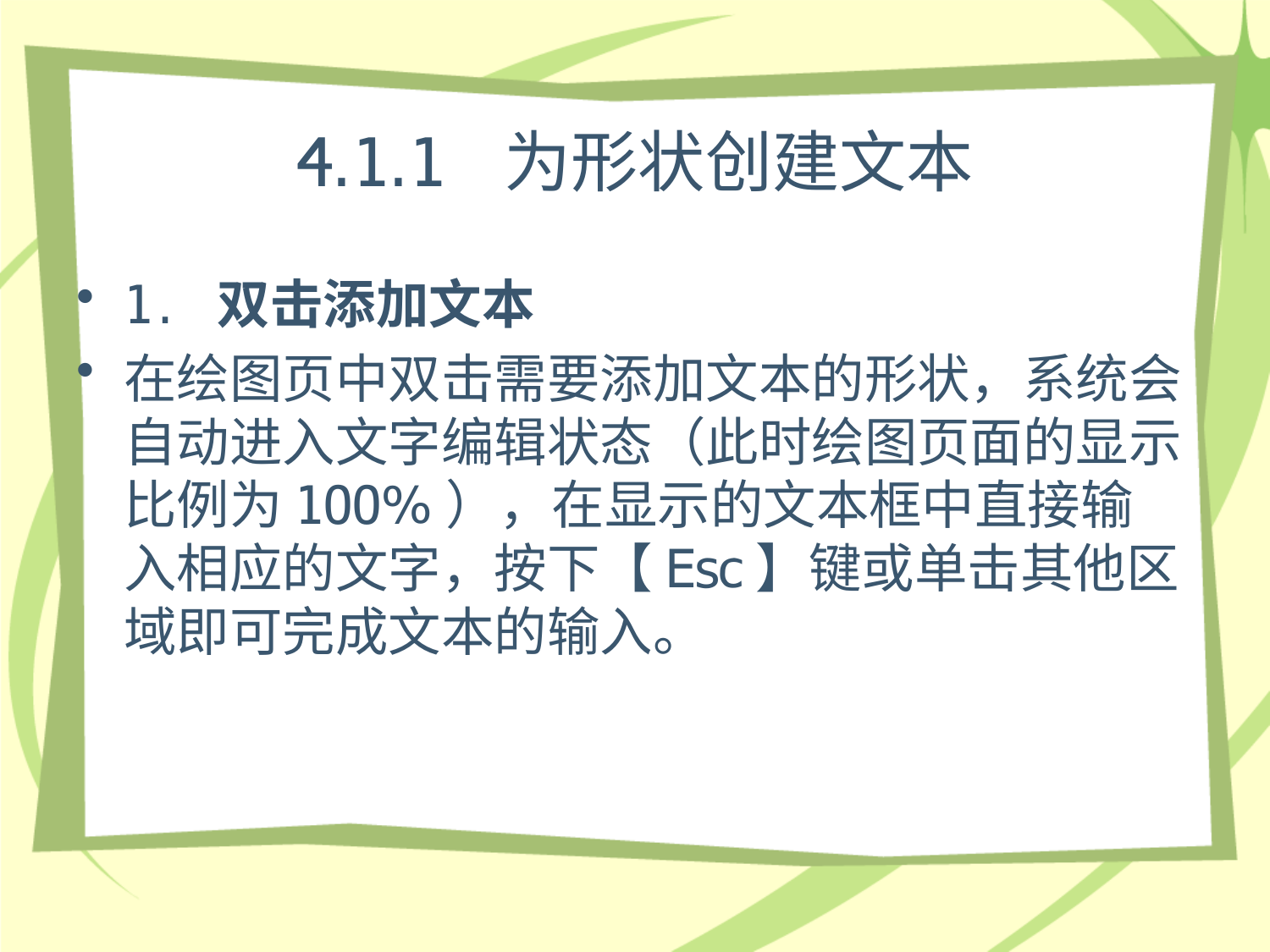

# 4.1.1  为形状创建文本
1.  双击添加文本
在绘图页中双击需要添加文本的形状，系统会自动进入文字编辑状态（此时绘图页面的显示比例为100%），在显示的文本框中直接输入相应的文字，按下【Esc】键或单击其他区域即可完成文本的输入。